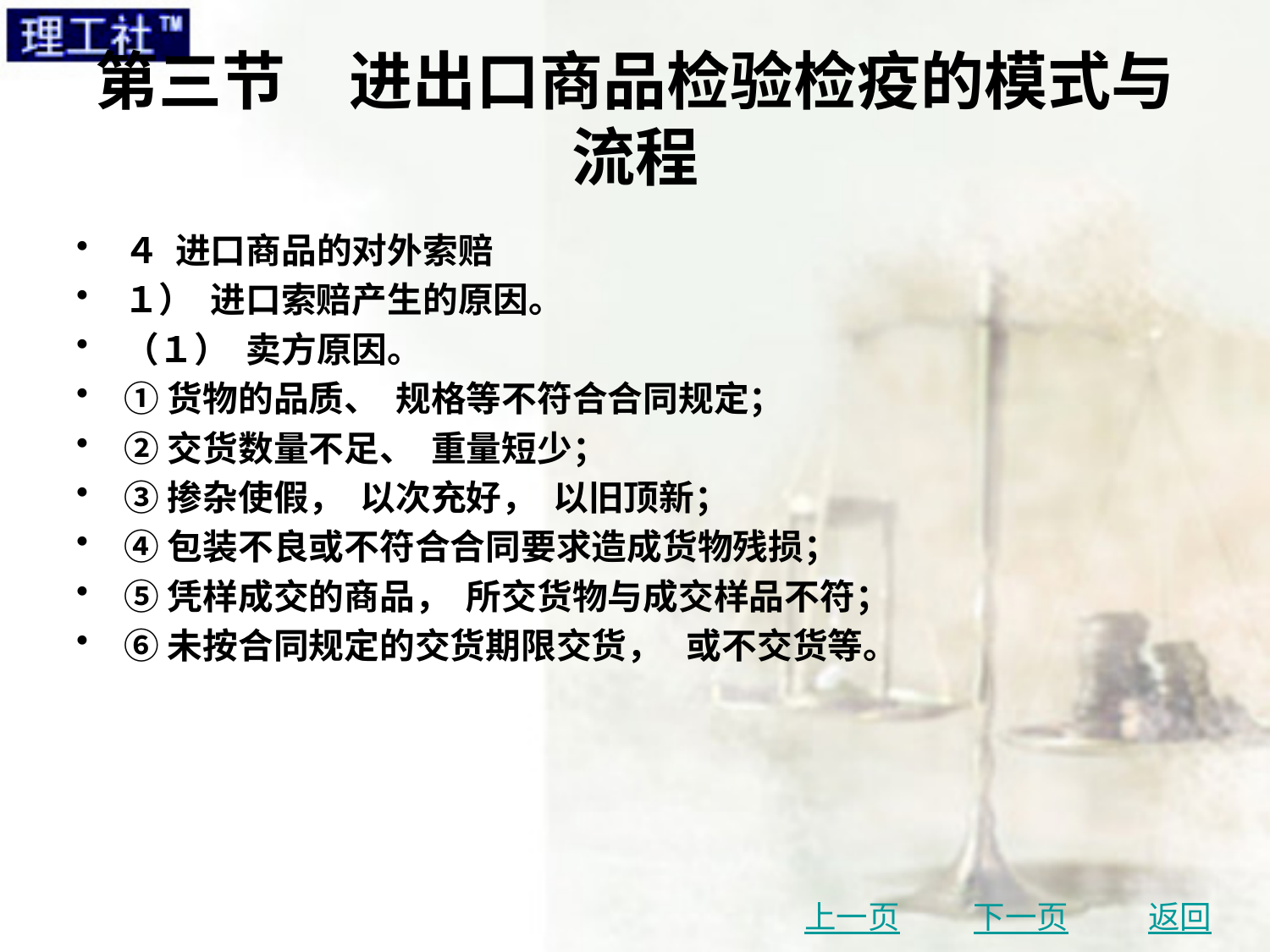

# 第三节　进出口商品检验检疫的模式与流程
４  进口商品的对外索赔
１）  进口索赔产生的原因。
（１）  卖方原因。
①货物的品质、  规格等不符合合同规定；
②交货数量不足、  重量短少；
③掺杂使假，  以次充好，  以旧顶新；
④包装不良或不符合合同要求造成货物残损；
⑤凭样成交的商品，  所交货物与成交样品不符；
⑥未按合同规定的交货期限交货，   或不交货等。

上一页
下一页
返回